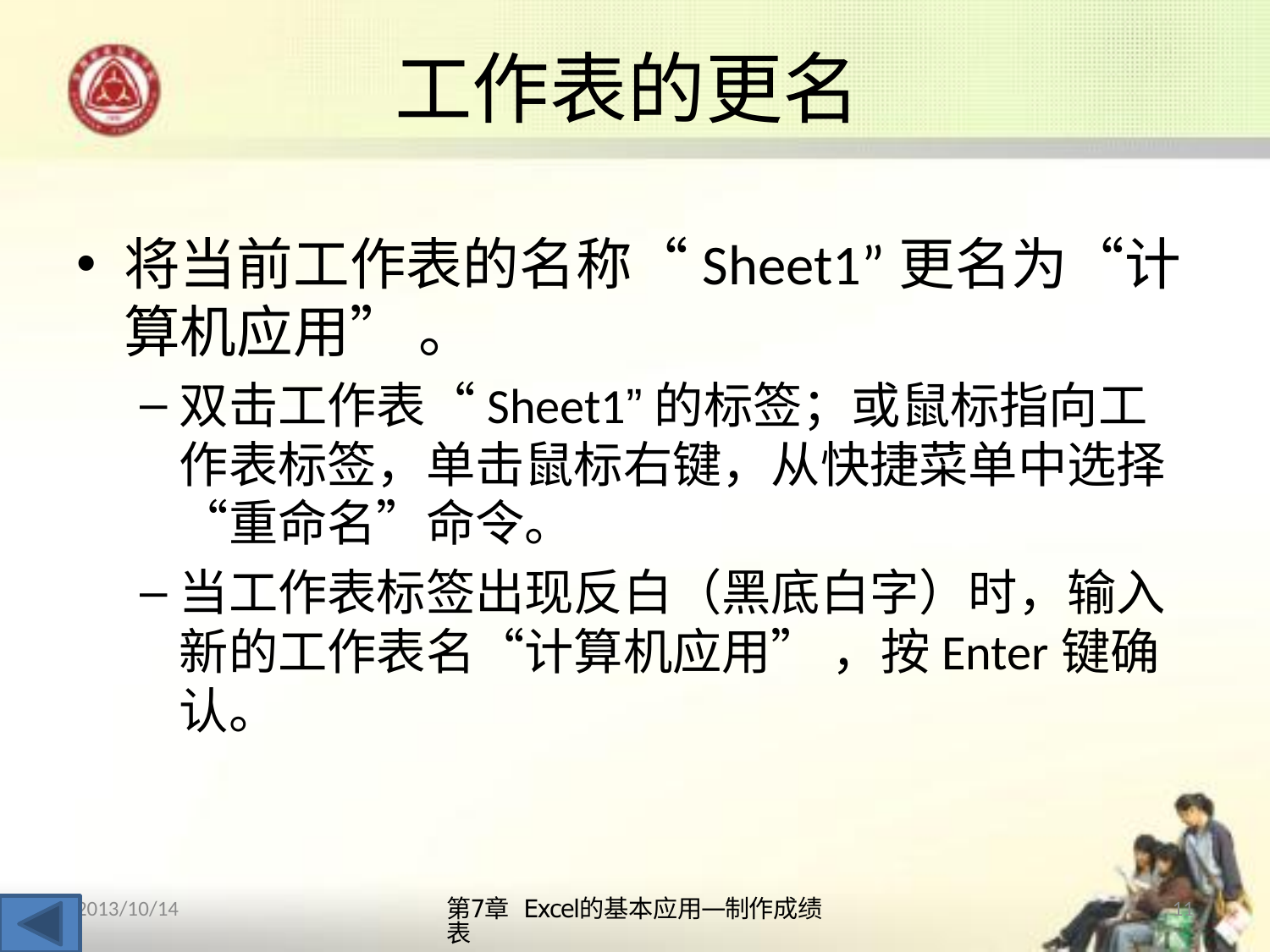

# 工作表的更名
将当前工作表的名称“Sheet1”更名为“计算机应用” 。
双击工作表“Sheet1”的标签；或鼠标指向工作表标签，单击鼠标右键，从快捷菜单中选择“重命名”命令。
当工作表标签出现反白（黑底白字）时，输入新的工作表名“计算机应用” ，按Enter键确认。
第7章  Excel的基本应用—制作成绩表
11
2013/10/14